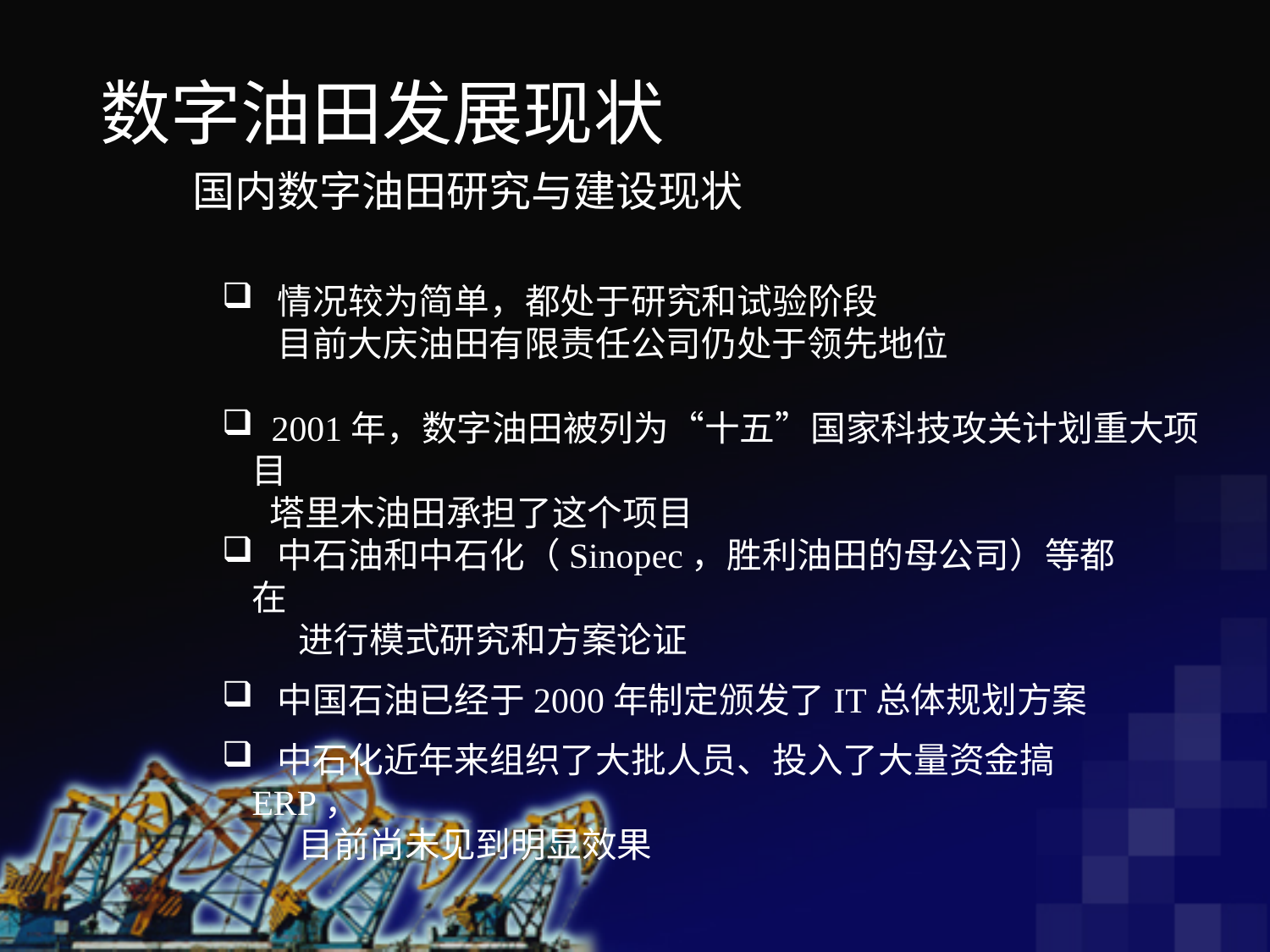

数字油田发展现状
国内数字油田研究与建设现状
  情况较为简单，都处于研究和试验阶段
      目前大庆油田有限责任公司仍处于领先地位
  2001年，数字油田被列为“十五”国家科技攻关计划重大项目
     塔里木油田承担了这个项目
  中石油和中石化（Sinopec，胜利油田的母公司）等都在
      进行模式研究和方案论证
  中国石油已经于2000年制定颁发了IT总体规划方案
  中石化近年来组织了大批人员、投入了大量资金搞ERP，
      目前尚未见到明显效果